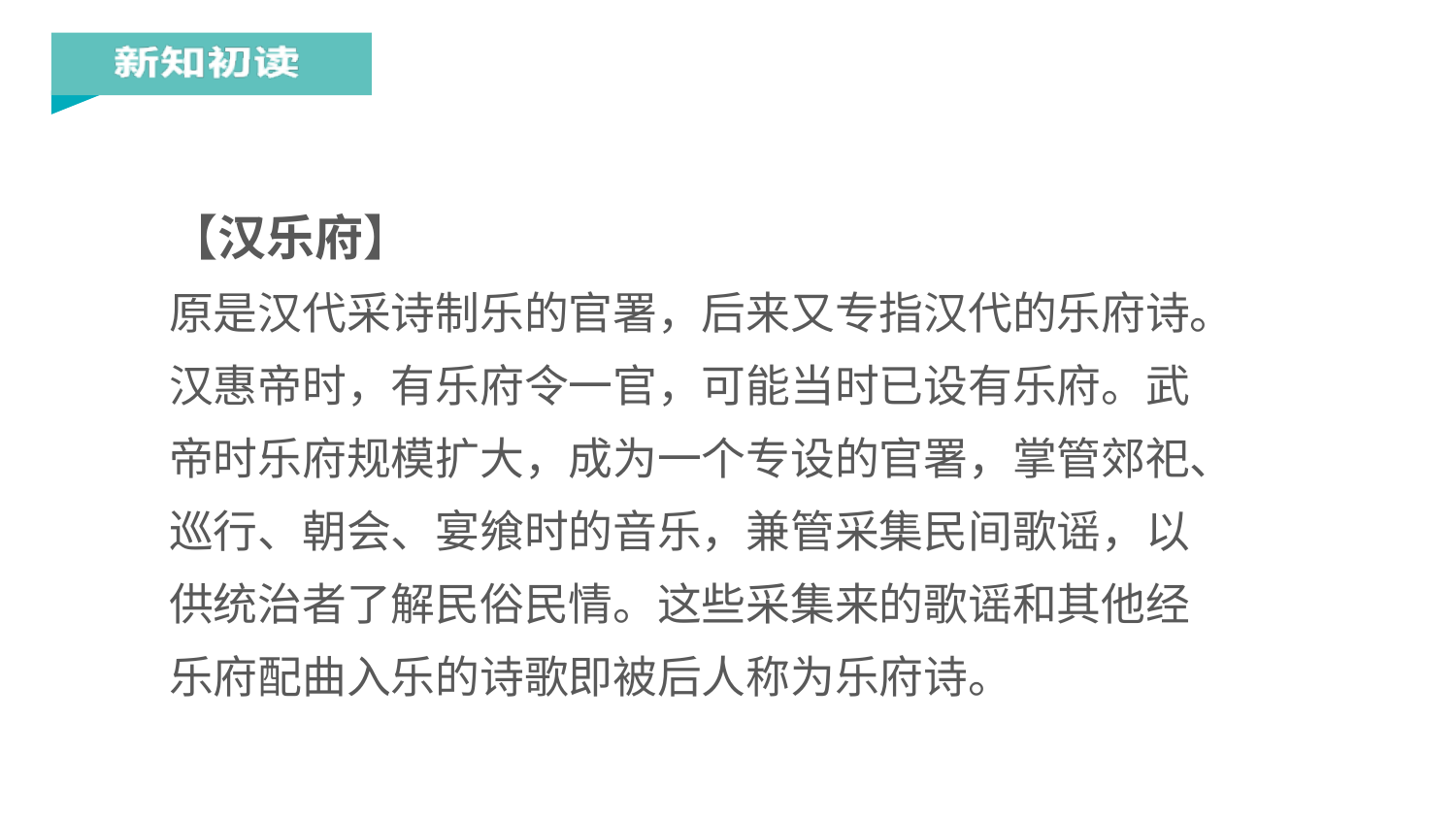

【汉乐府】
原是汉代采诗制乐的官署，后来又专指汉代的乐府诗。汉惠帝时，有乐府令一官，可能当时已设有乐府。武帝时乐府规模扩大，成为一个专设的官署，掌管郊祀、巡行、朝会、宴飨时的音乐，兼管采集民间歌谣，以供统治者了解民俗民情。这些采集来的歌谣和其他经乐府配曲入乐的诗歌即被后人称为乐府诗。